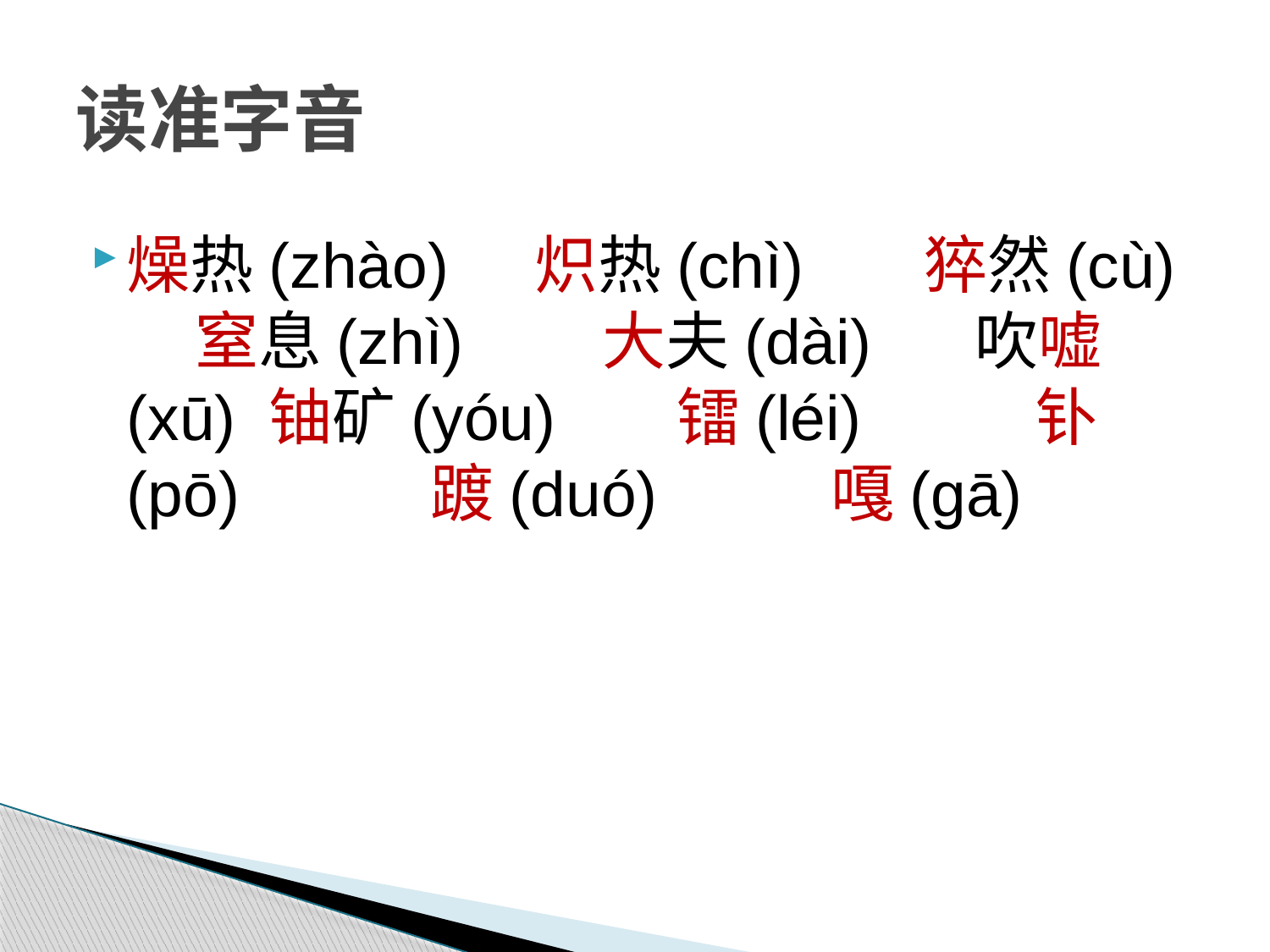

# 读准字音
燥热(zhào)    炽热(chì)      猝然(cù)     窒息(zhì)       大夫(dài)     吹嘘(xū) 铀矿(yóu)      镭(léi)         钋(pō)          踱(duó)         嘎(gā)